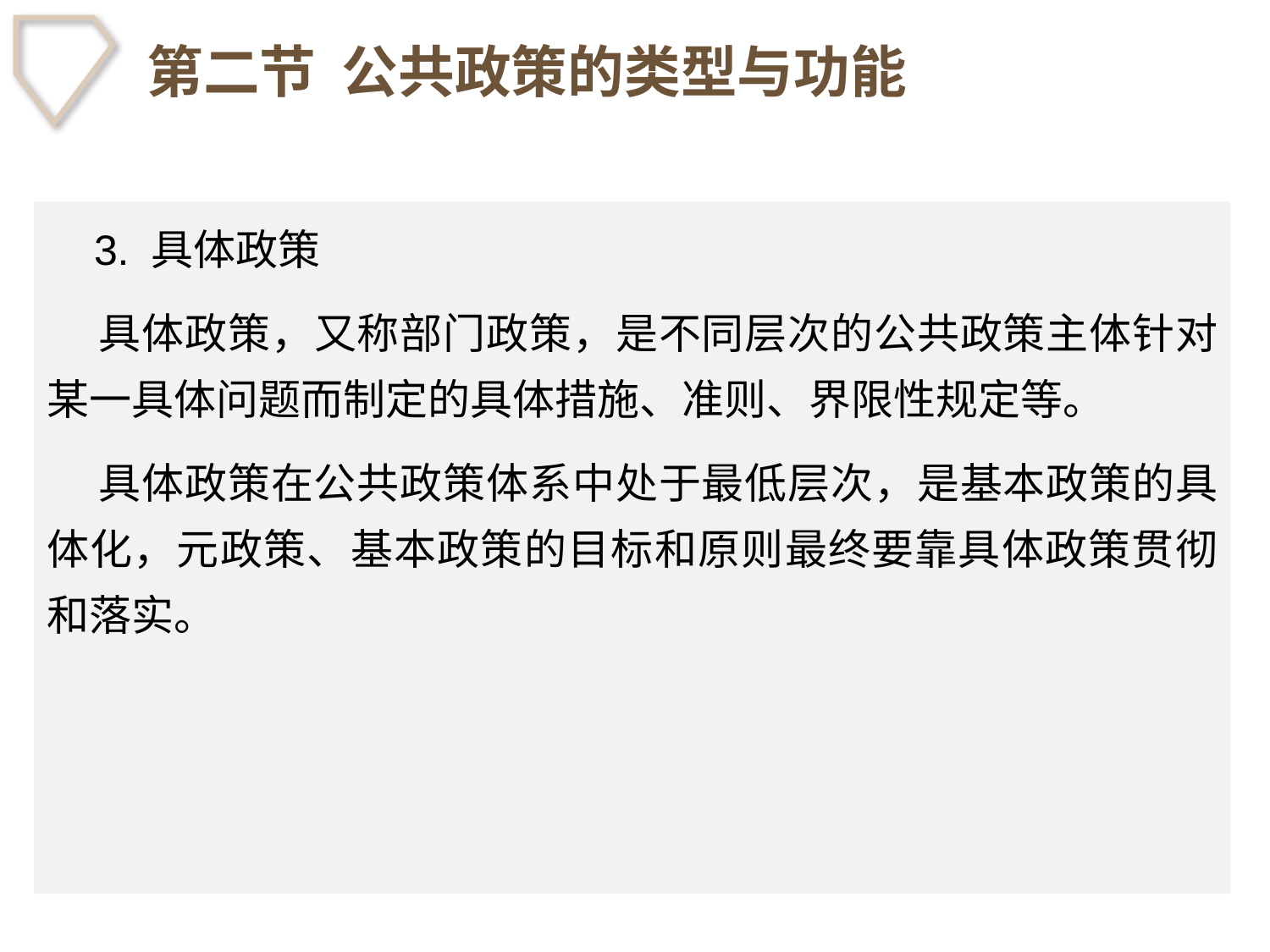

# 第二节  公共政策的类型与功能
    3. 具体政策
    具体政策，又称部门政策，是不同层次的公共政策主体针对某一具体问题而制定的具体措施、准则、界限性规定等。
    具体政策在公共政策体系中处于最低层次，是基本政策的具体化，元政策、基本政策的目标和原则最终要靠具体政策贯彻和落实。